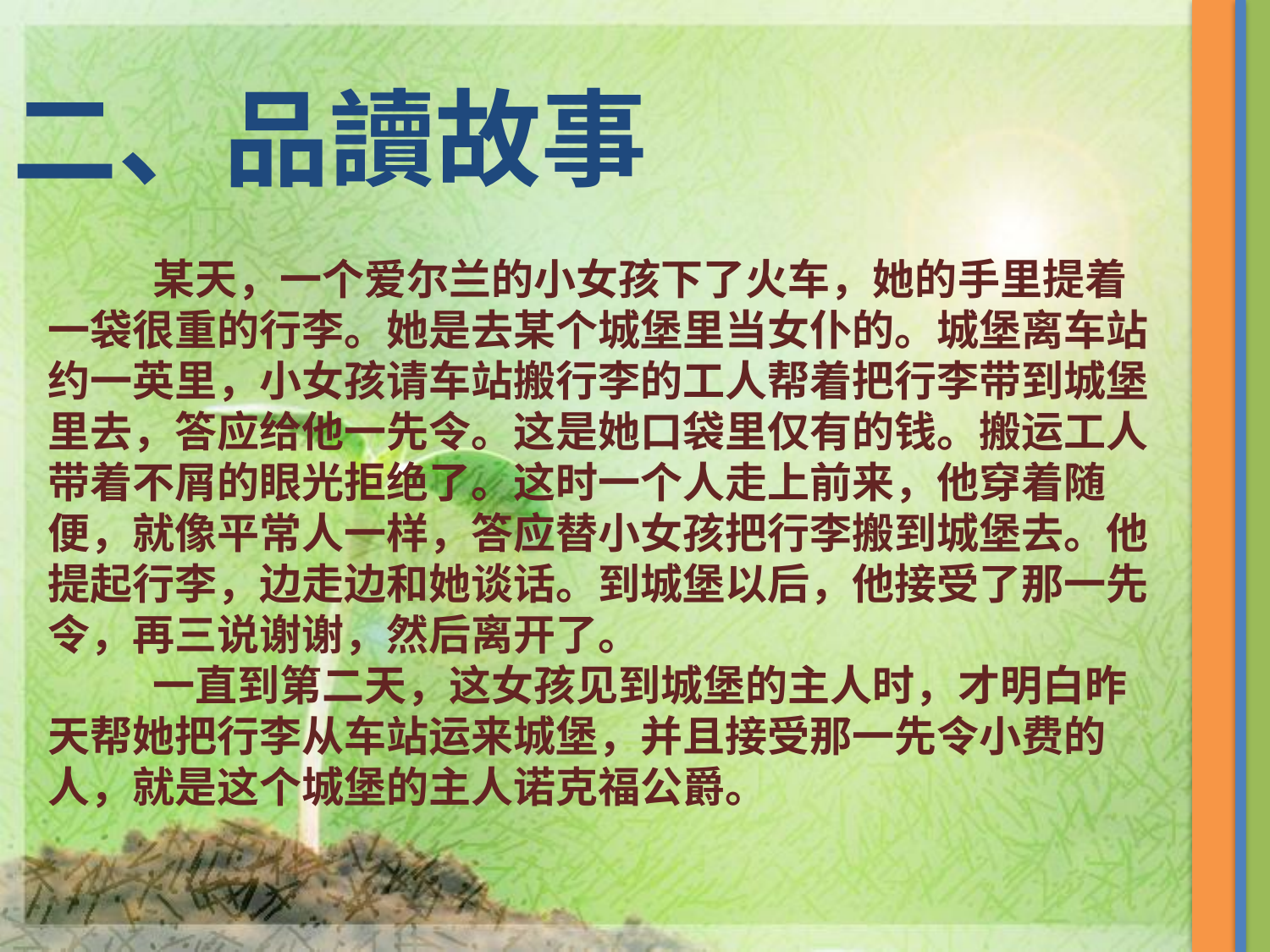

二、品讀故事
          某天，一个爱尔兰的小女孩下了火车，她的手里提着一袋很重的行李。她是去某个城堡里当女仆的。城堡离车站约一英里，小女孩请车站搬行李的工人帮着把行李带到城堡里去，答应给他一先令。这是她口袋里仅有的钱。搬运工人带着不屑的眼光拒绝了。这时一个人走上前来，他穿着随便，就像平常人一样，答应替小女孩把行李搬到城堡去。他提起行李，边走边和她谈话。到城堡以后，他接受了那一先令，再三说谢谢，然后离开了。
          一直到第二天，这女孩见到城堡的主人时，才明白昨天帮她把行李从车站运来城堡，并且接受那一先令小费的人，就是这个城堡的主人诺克福公爵。